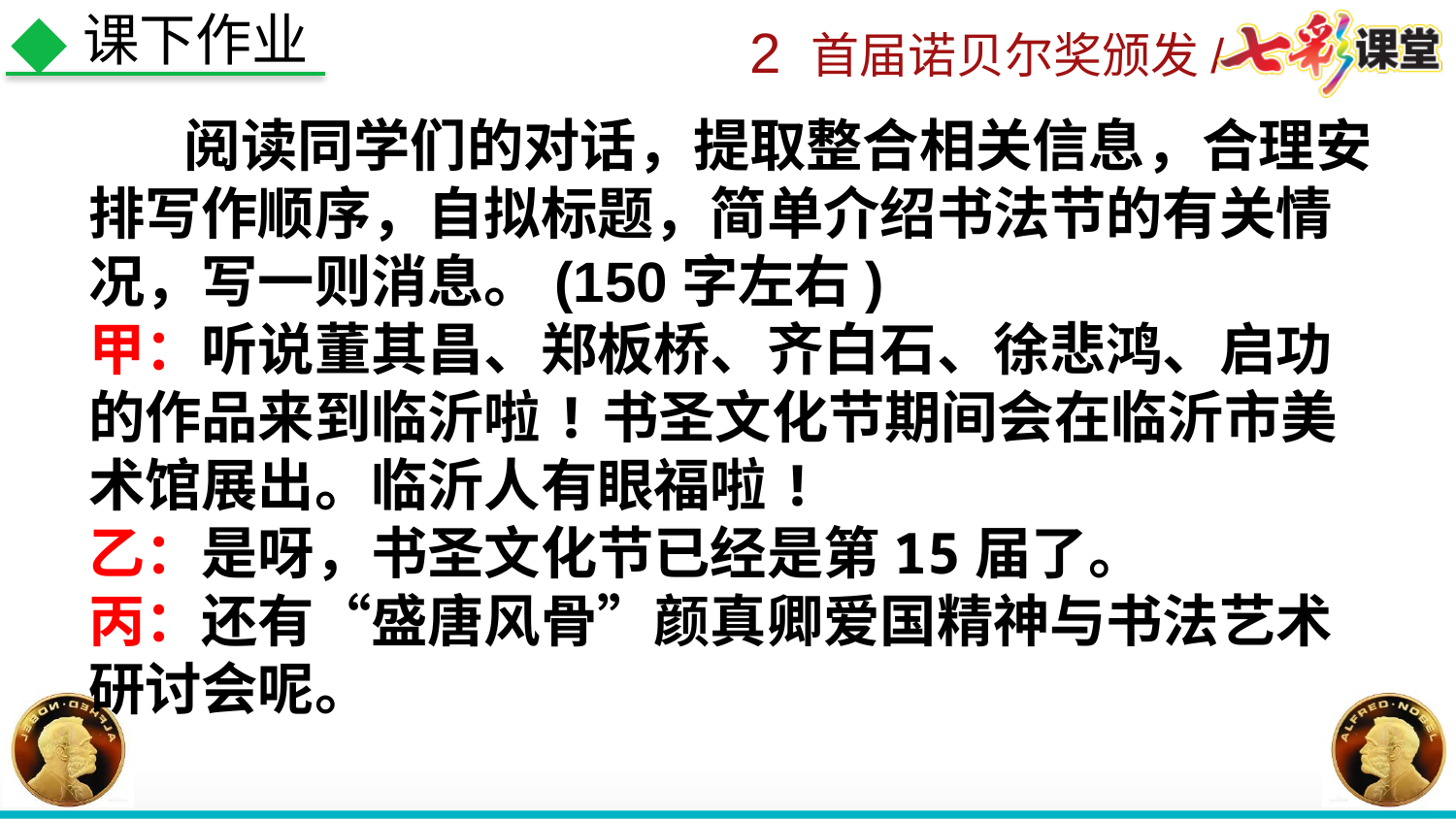

课下作业

  阅读同学们的对话，提取整合相关信息，合理安排写作顺序，自拟标题，简单介绍书法节的有关情况，写一则消息。(150字左右)
甲：听说董其昌、郑板桥、齐白石、徐悲鸿、启功的作品来到临沂啦!书圣文化节期间会在临沂市美术馆展出。临沂人有眼福啦!
乙：是呀，书圣文化节已经是第15届了。
丙：还有“盛唐风骨”颜真卿爱国精神与书法艺术研讨会呢。